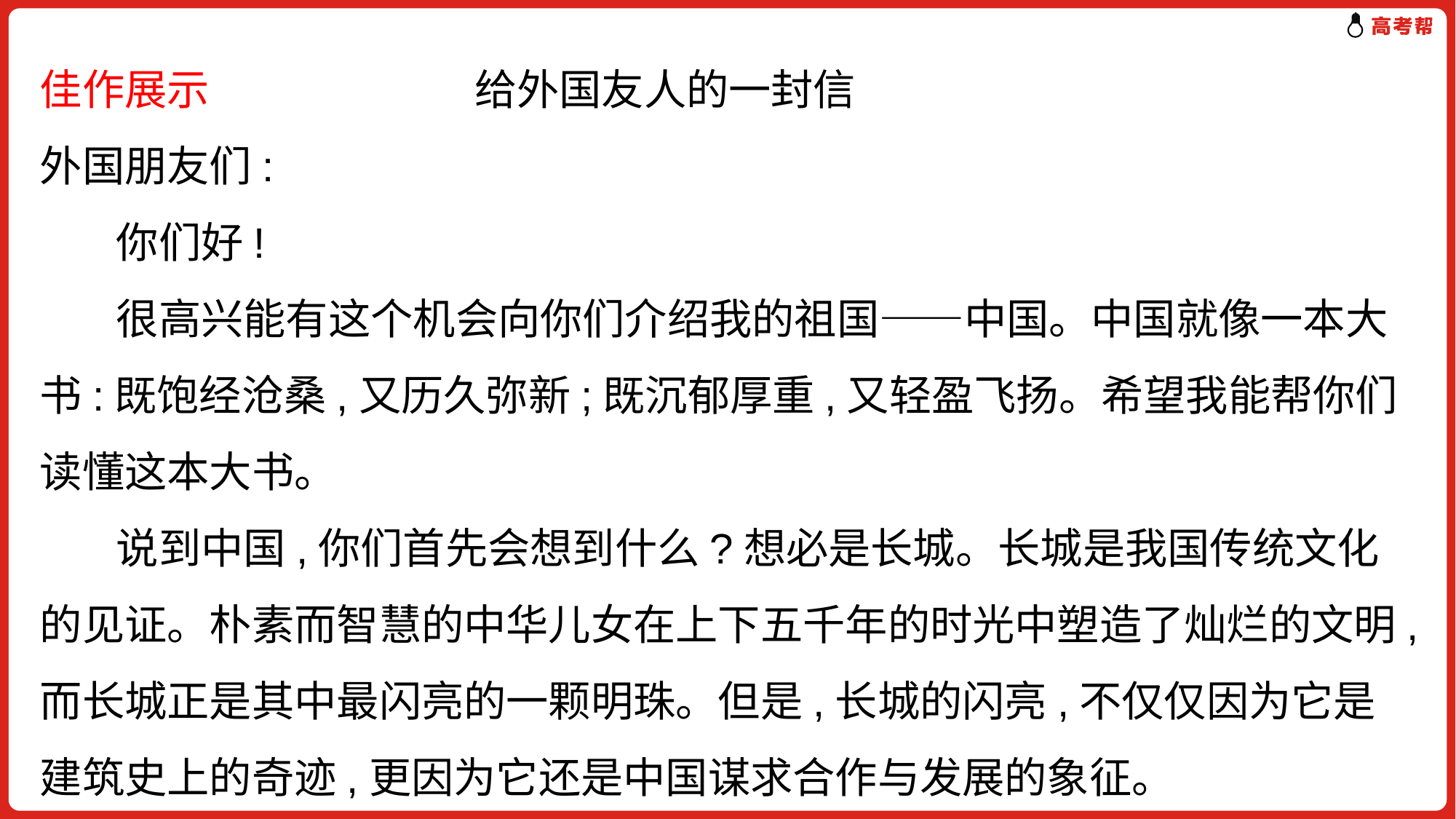

佳作展示                            给外国友人的一封信
外国朋友们:
       你们好!
       很高兴能有这个机会向你们介绍我的祖国——中国。中国就像一本大书:既饱经沧桑,又历久弥新;既沉郁厚重,又轻盈飞扬。希望我能帮你们读懂这本大书。
       说到中国,你们首先会想到什么?想必是长城。长城是我国传统文化的见证。朴素而智慧的中华儿女在上下五千年的时光中塑造了灿烂的文明,而长城正是其中最闪亮的一颗明珠。但是,长城的闪亮,不仅仅因为它是建筑史上的奇迹,更因为它还是中国谋求合作与发展的象征。